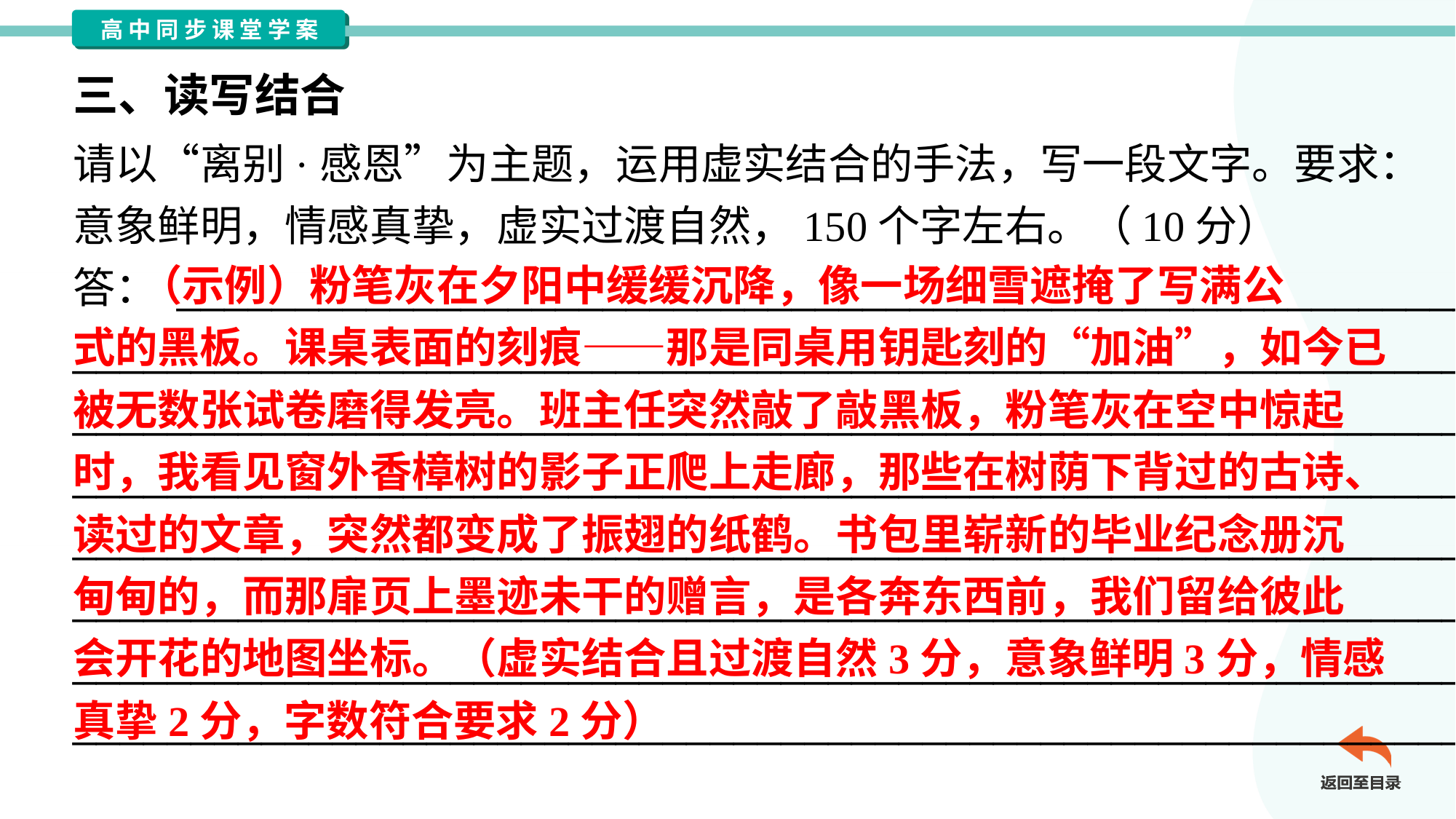

三、读写结合
请以“离别·感恩”为主题，运用虚实结合的手法，写一段文字。要求：
意象鲜明，情感真挚，虚实过渡自然，150个字左右。（10分）
答： ________________________________________________________
_____________________________________________________________
_____________________________________________________________
_____________________________________________________________
_____________________________________________________________
_____________________________________________________________
_____________________________________________________________
_____________________________________________________________
      （示例）粉笔灰在夕阳中缓缓沉降，像一场细雪遮掩了写满公
式的黑板。课桌表面的刻痕——那是同桌用钥匙刻的“加油”，如今已
被无数张试卷磨得发亮。班主任突然敲了敲黑板，粉笔灰在空中惊起
时，我看见窗外香樟树的影子正爬上走廊，那些在树荫下背过的古诗、
读过的文章，突然都变成了振翅的纸鹤。书包里崭新的毕业纪念册沉
甸甸的，而那扉页上墨迹未干的赠言，是各奔东西前，我们留给彼此
会开花的地图坐标。（虚实结合且过渡自然3分，意象鲜明3分，情感
真挚2分，字数符合要求2分）